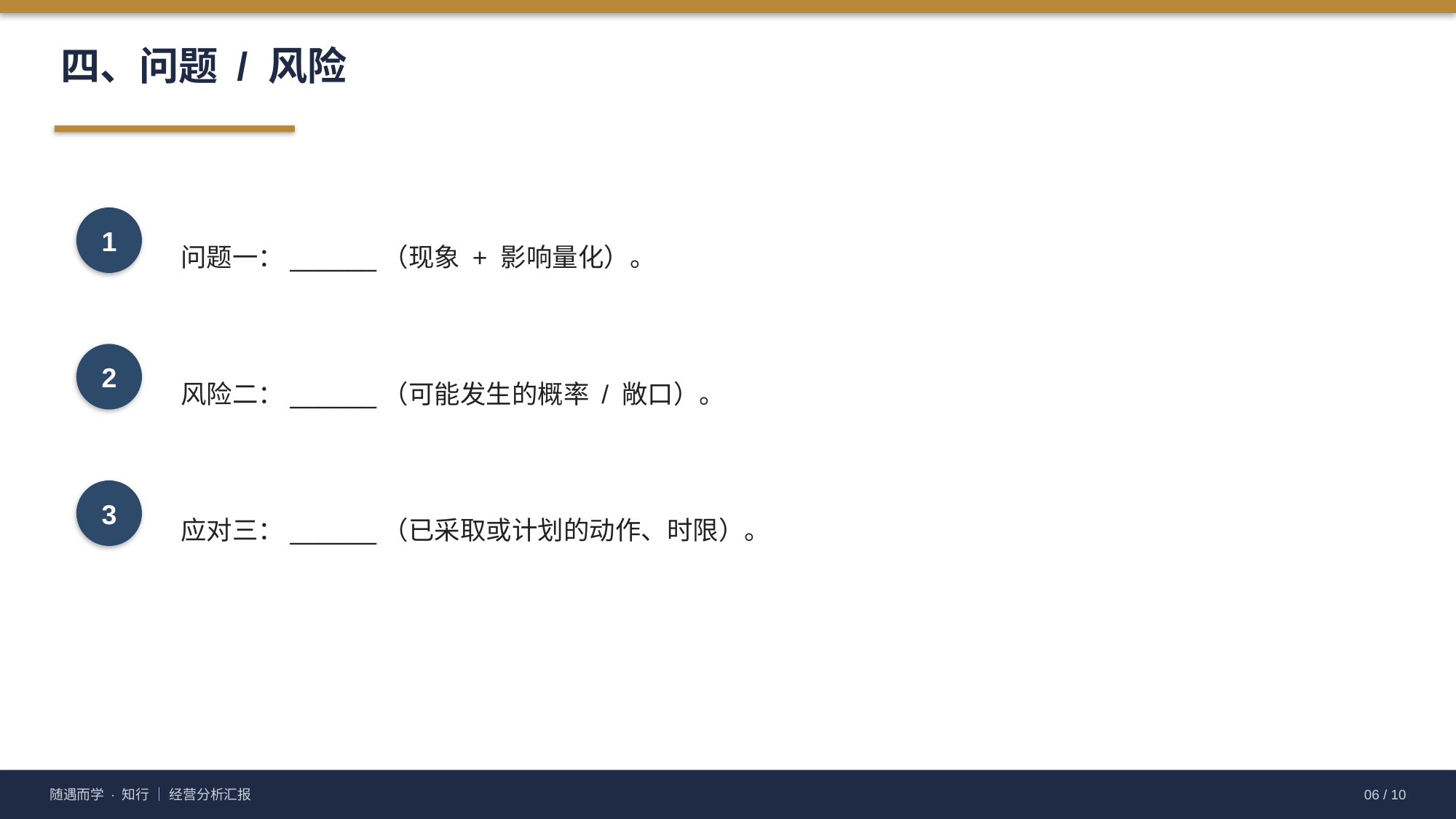

四、问题 / 风险

1
问题一：______（现象 + 影响量化）。

2
风险二：______（可能发生的概率 / 敞口）。

3
应对三：______（已采取或计划的动作、时限）。

随遇而学 · 知行 ｜ 经营分析汇报
06 / 10